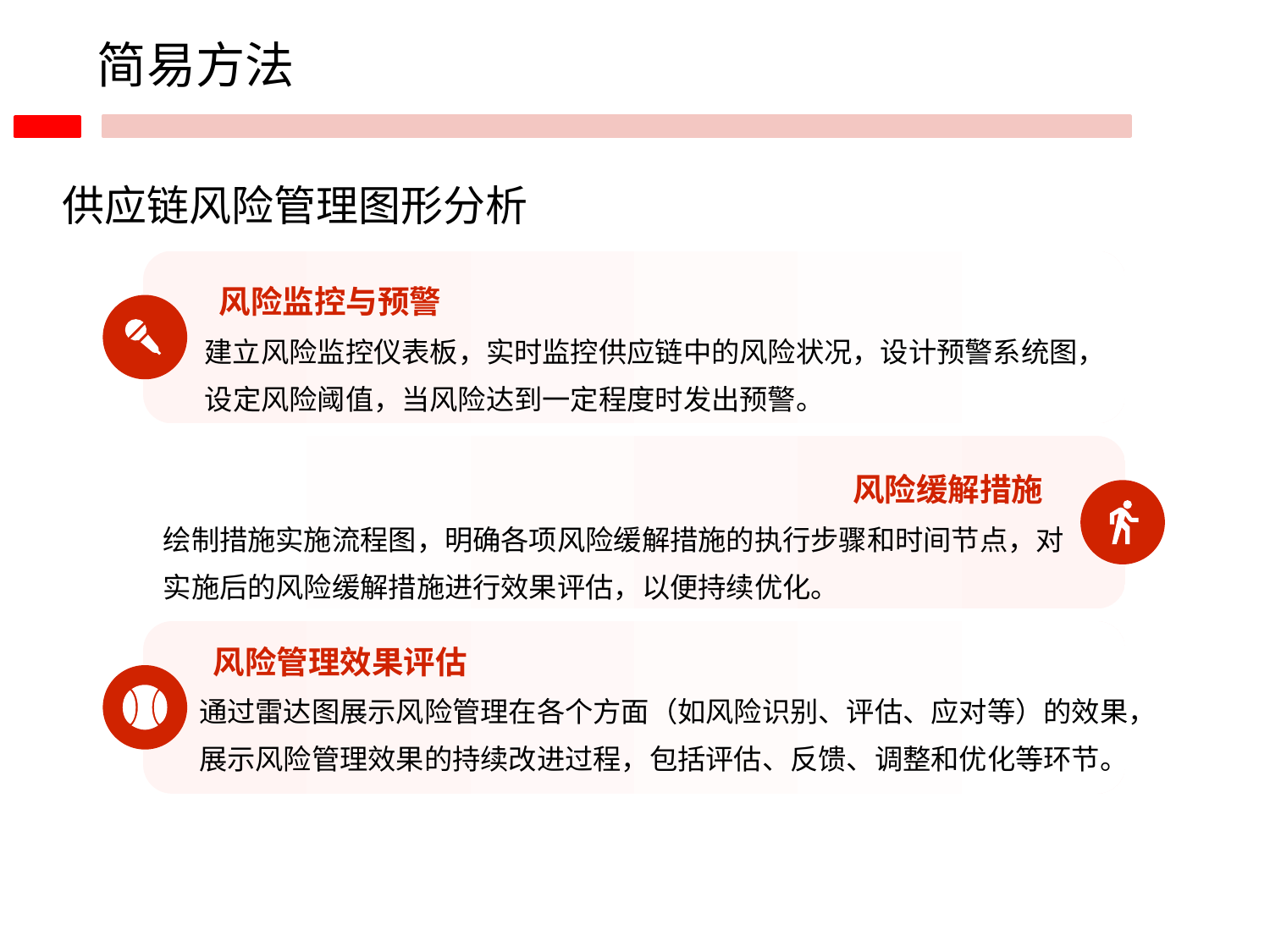

简易方法
供应链风险管理图形分析

风险监控与预警

建立风险监控仪表板，实时监控供应链中的风险状况，设计预警系统图，设定风险阈值，当风险达到一定程度时发出预警。

风险缓解措施

绘制措施实施流程图，明确各项风险缓解措施的执行步骤和时间节点，对实施后的风险缓解措施进行效果评估，以便持续优化。

风险管理效果评估

通过雷达图展示风险管理在各个方面（如风险识别、评估、应对等）的效果，展示风险管理效果的持续改进过程，包括评估、反馈、调整和优化等环节。